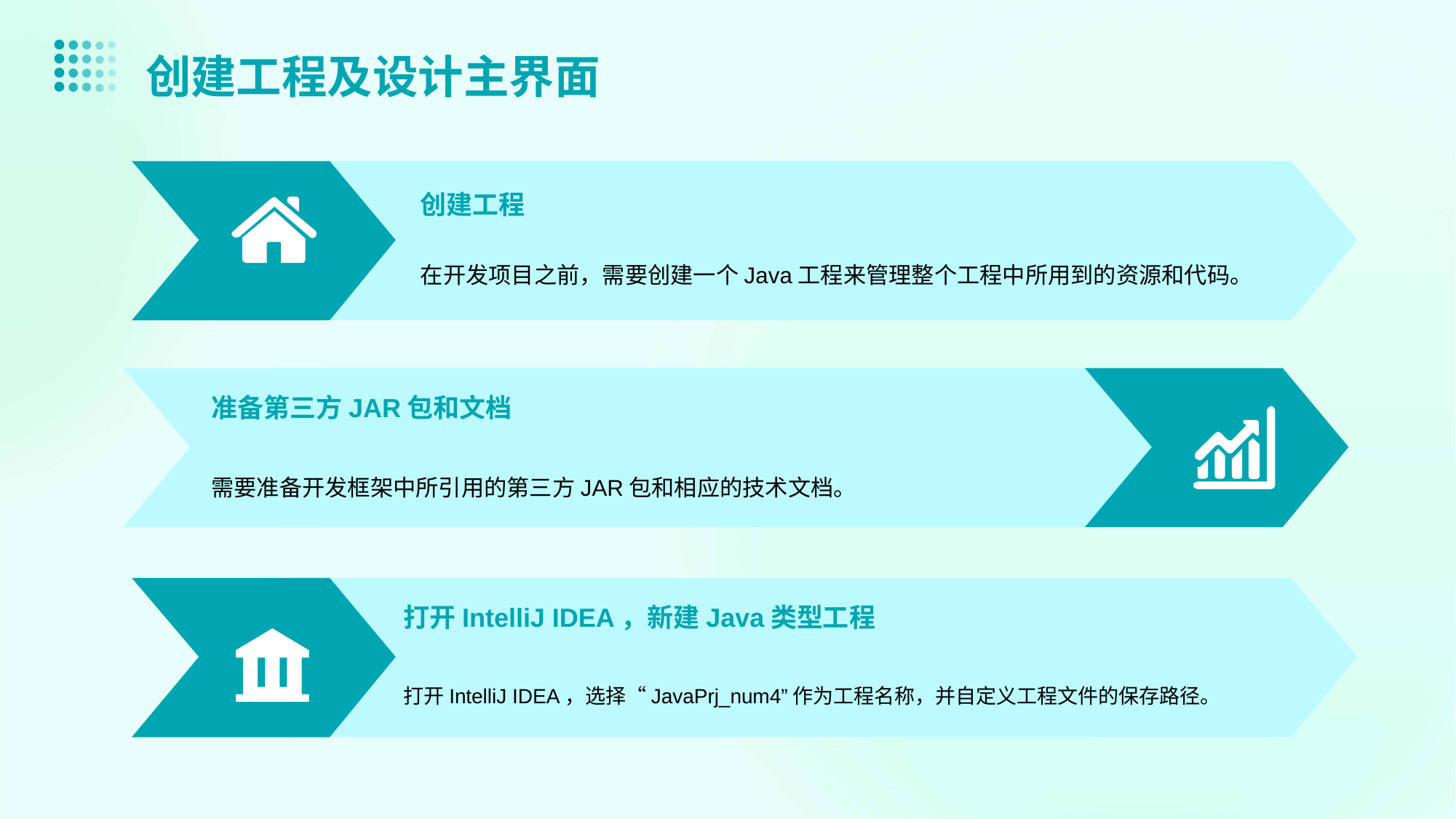

创建工程及设计主界面

创建工程

在开发项目之前，需要创建一个Java工程来管理整个工程中所用到的资源和代码。

准备第三方JAR包和文档

需要准备开发框架中所引用的第三方JAR包和相应的技术文档。

打开IntelliJ IDEA，新建Java类型工程

打开IntelliJ IDEA，选择“JavaPrj_num4”作为工程名称，并自定义工程文件的保存路径。